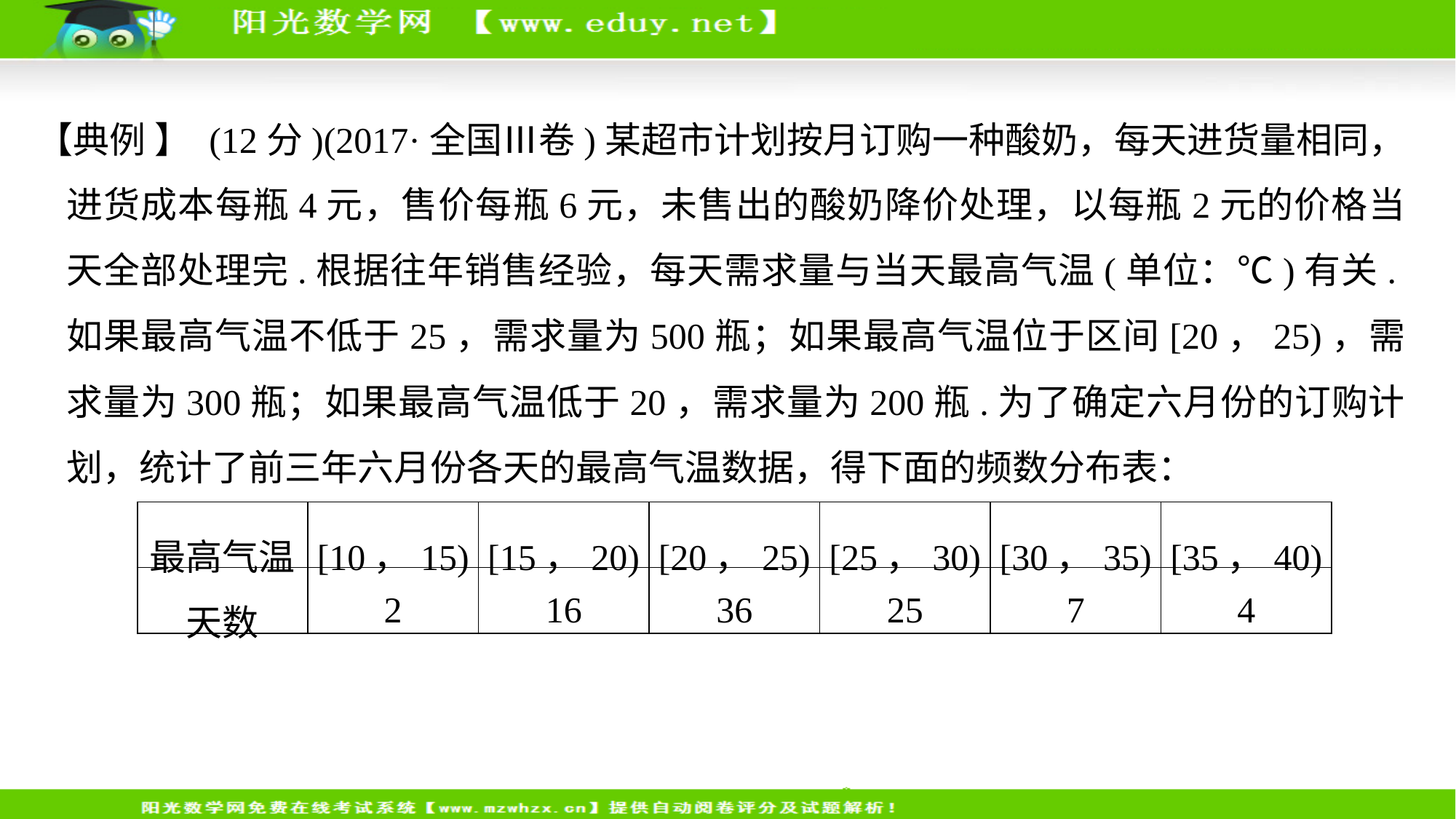

【典例 】 (12分)(2017·全国Ⅲ卷)某超市计划按月订购一种酸奶，每天进货量相同，进货成本每瓶4元，售价每瓶6元，未售出的酸奶降价处理，以每瓶2元的价格当天全部处理完.根据往年销售经验，每天需求量与当天最高气温(单位：℃)有关.如果最高气温不低于25，需求量为500瓶；如果最高气温位于区间[20，25)，需求量为300瓶；如果最高气温低于20，需求量为200瓶.为了确定六月份的订购计划，统计了前三年六月份各天的最高气温数据，得下面的频数分布表：
| 最高气温 | [10，15) | [15，20) | [20，25) | [25，30) | [30，35) | [35，40) |
| --- | --- | --- | --- | --- | --- | --- |
| 天数 | 2 | 16 | 36 | 25 | 7 | 4 |